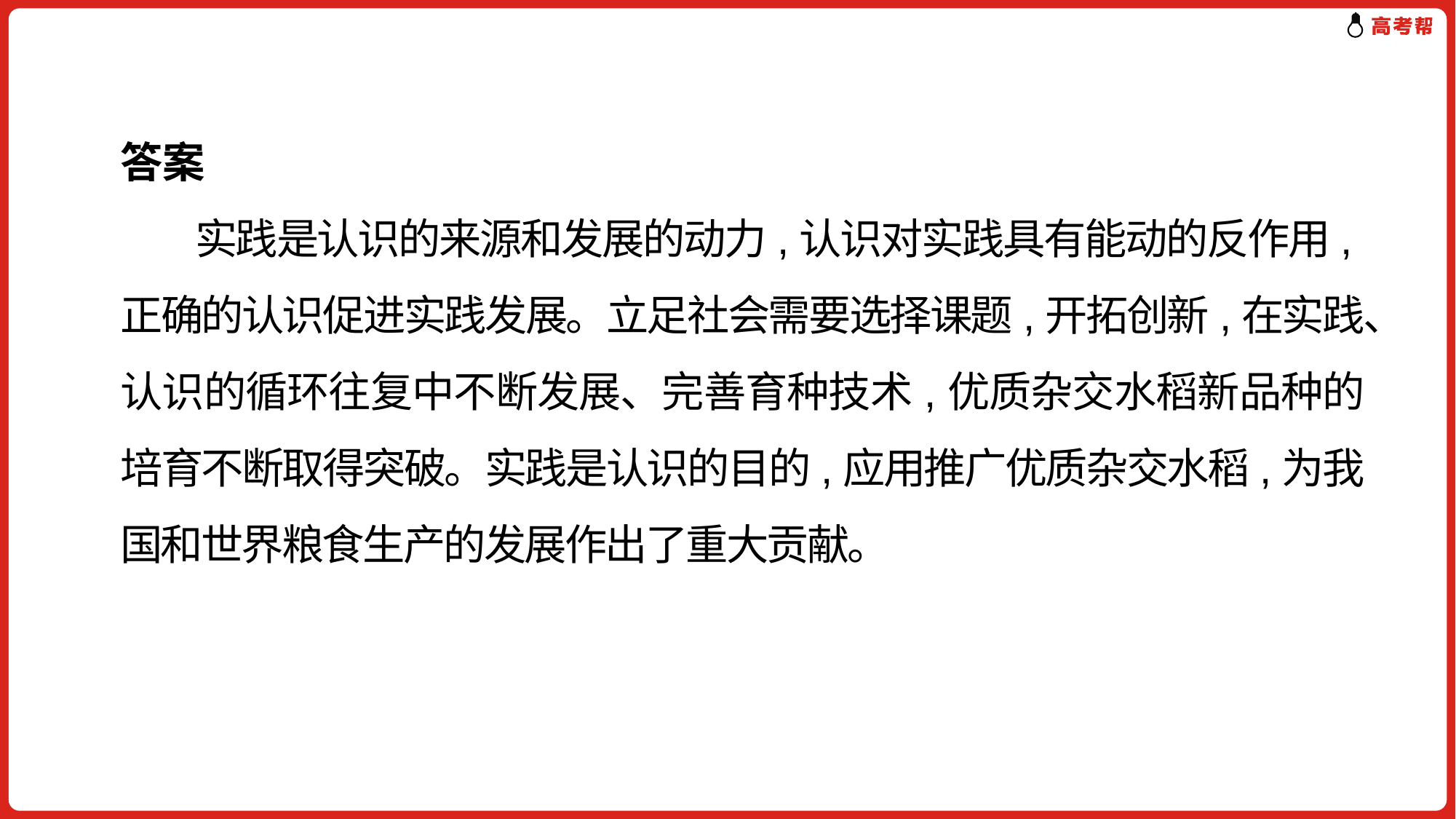

答案
        实践是认识的来源和发展的动力,认识对实践具有能动的反作用,正确的认识促进实践发展。立足社会需要选择课题,开拓创新,在实践、认识的循环往复中不断发展、完善育种技术,优质杂交水稻新品种的培育不断取得突破。实践是认识的目的,应用推广优质杂交水稻,为我国和世界粮食生产的发展作出了重大贡献。